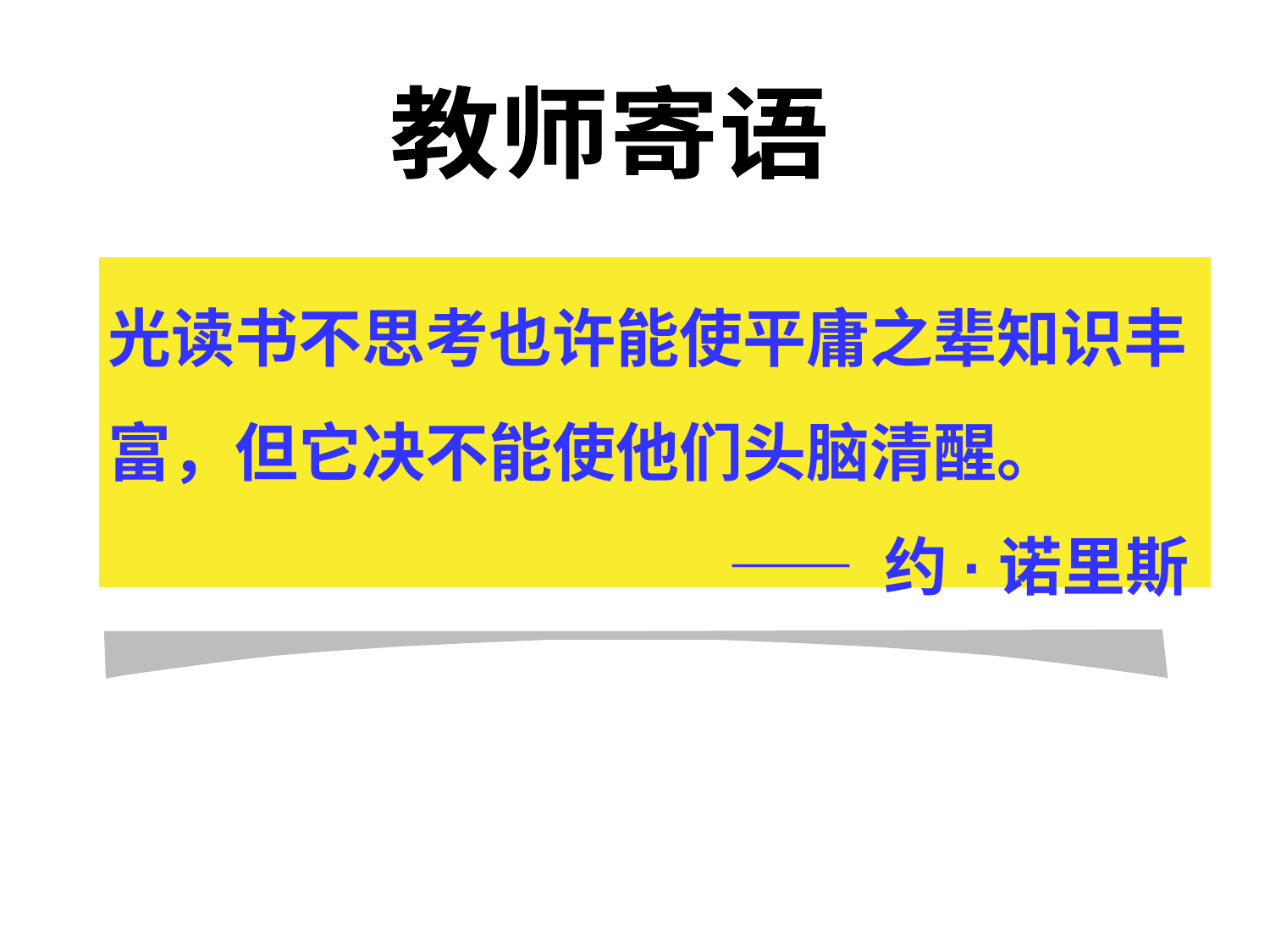

教师寄语

光读书不思考也许能使平庸之辈知识丰富，但它决不能使他们头脑清醒。
—— 约·诺里斯